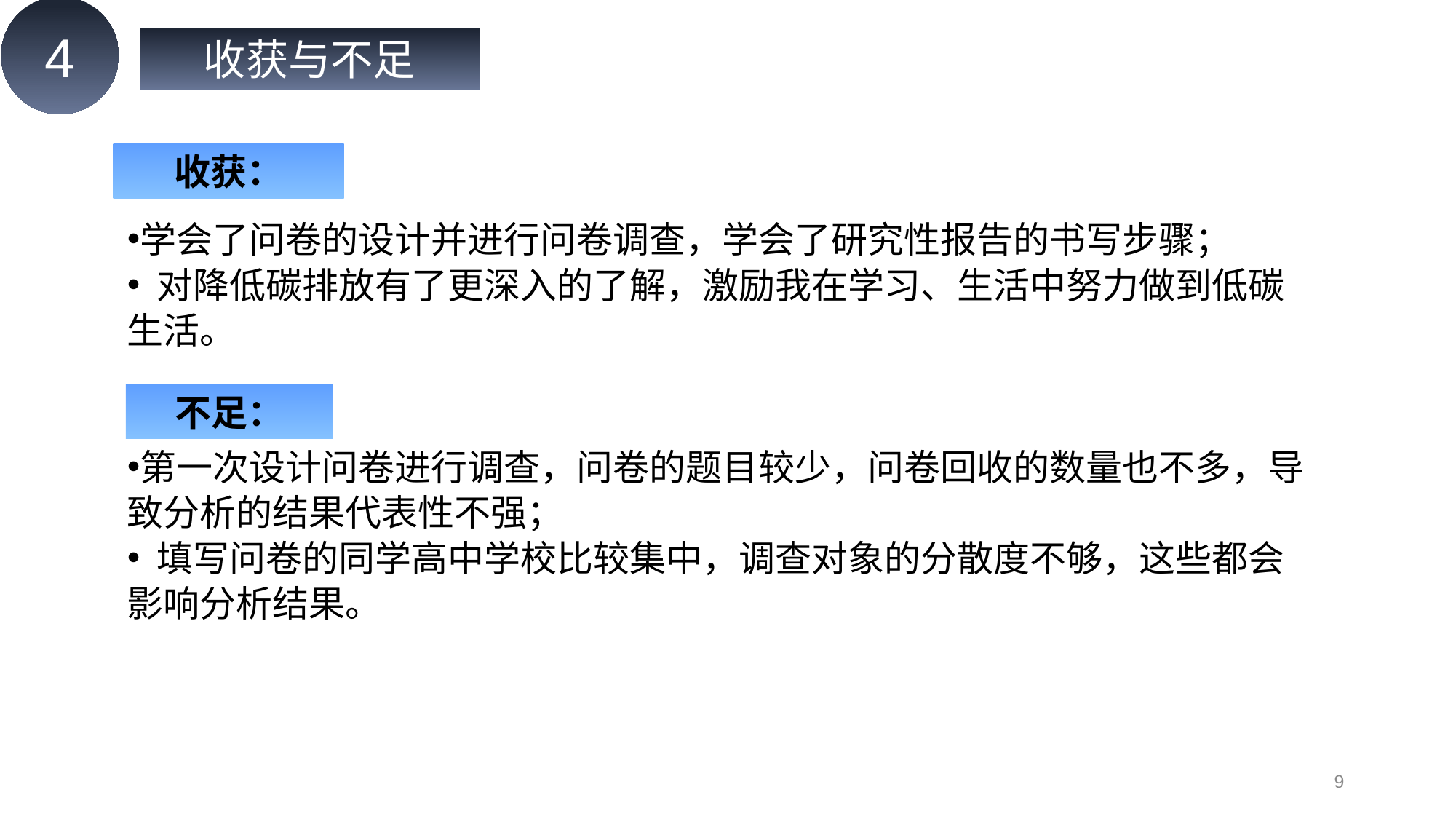

4
收获与不足
收获：
学会了问卷的设计并进行问卷调查，学会了研究性报告的书写步骤；
 对降低碳排放有了更深入的了解，激励我在学习、生活中努力做到低碳生活。

第一次设计问卷进行调查，问卷的题目较少，问卷回收的数量也不多，导致分析的结果代表性不强；
 填写问卷的同学高中学校比较集中，调查对象的分散度不够，这些都会影响分析结果。
不足：
9